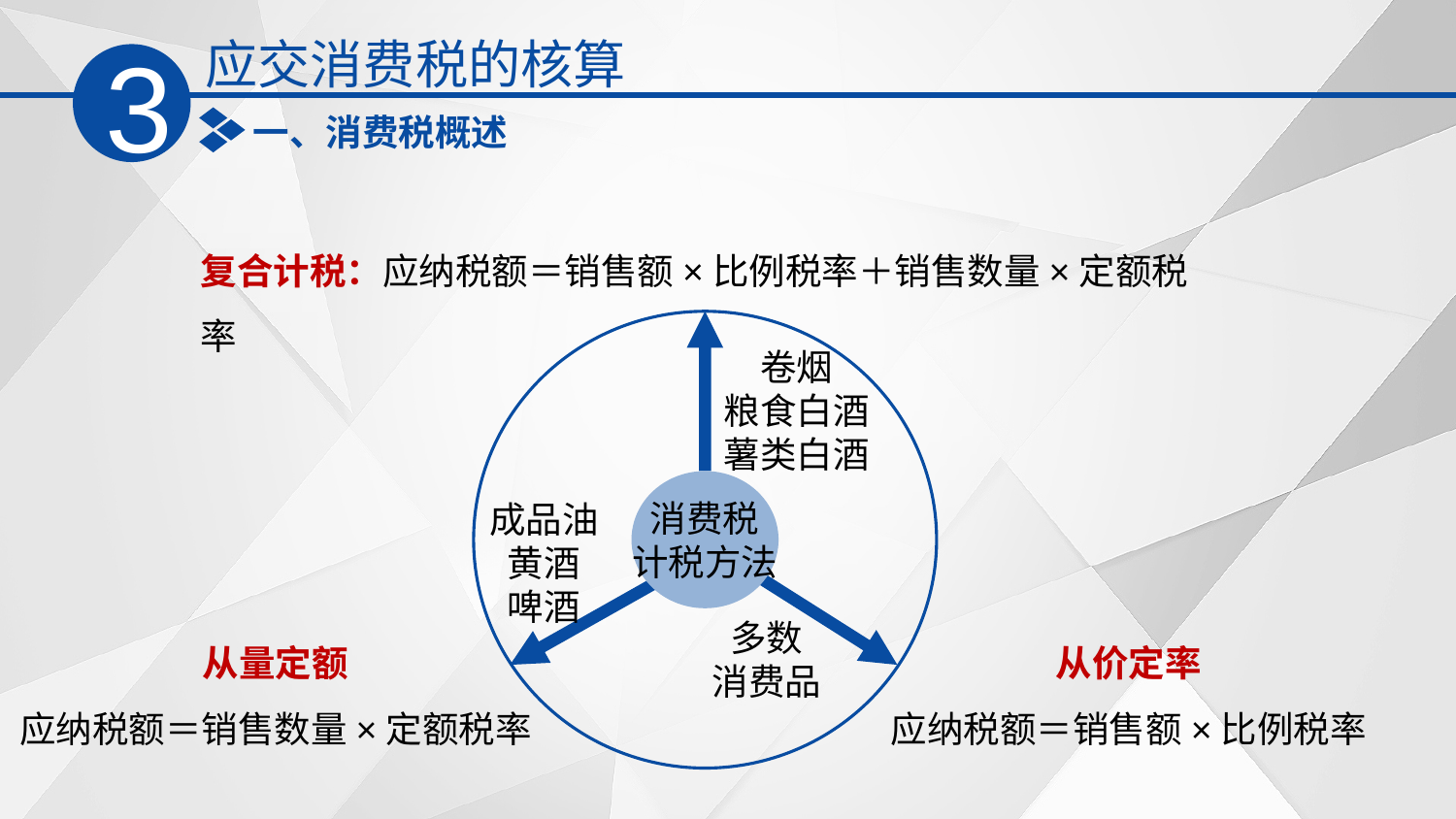

应交消费税的核算
3

一、消费税概述

复合计税：应纳税额＝销售额×比例税率＋销售数量×定额税率

卷烟
粮食白酒
薯类白酒
消费税
计税方法
成品油
黄酒
啤酒

多数
消费品
从量定额
应纳税额＝销售数量×定额税率
从价定率
应纳税额＝销售额×比例税率